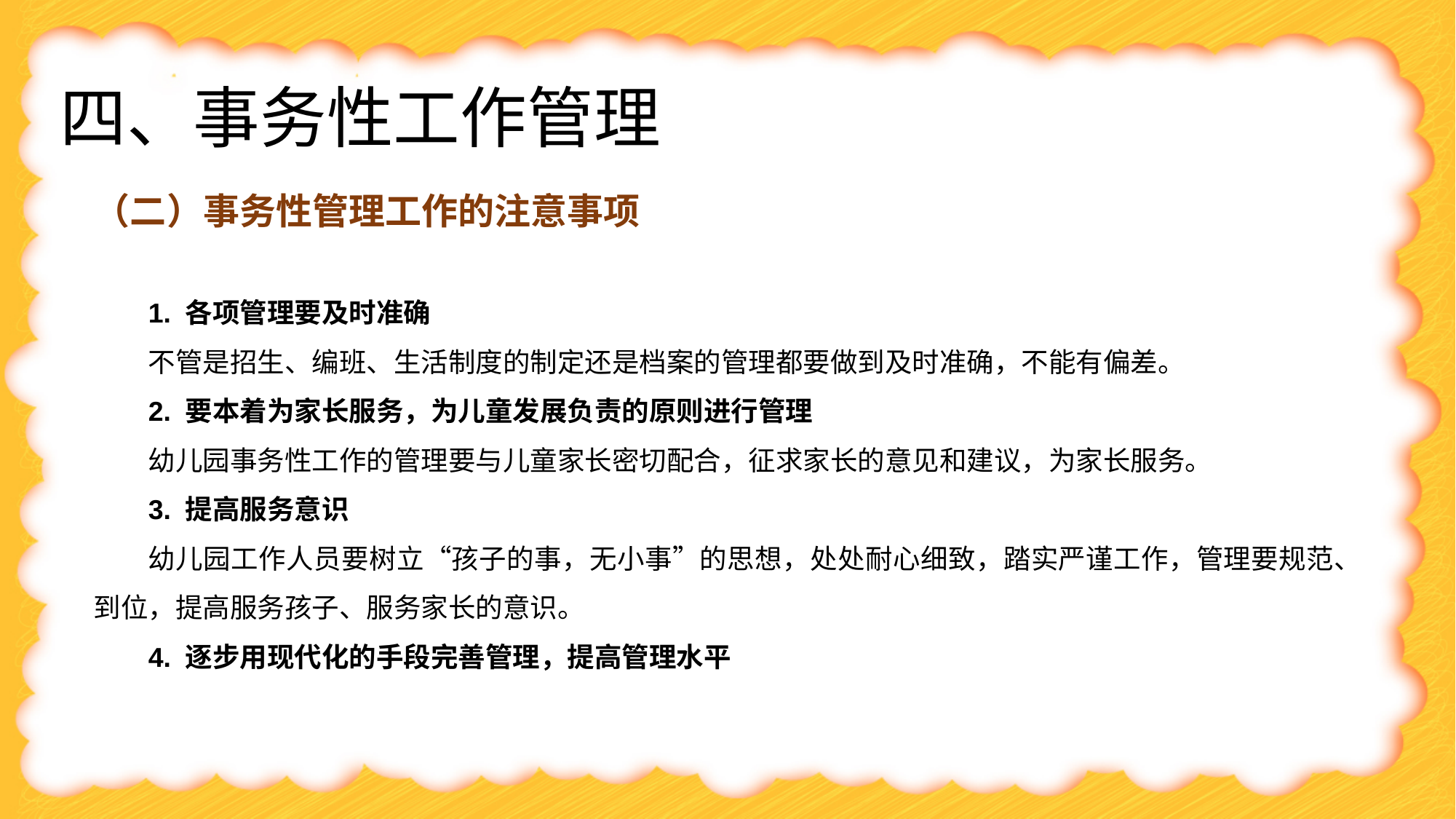

# 四、事务性工作管理
（二）事务性管理工作的注意事项
1. 各项管理要及时准确
不管是招生、编班、生活制度的制定还是档案的管理都要做到及时准确，不能有偏差。
2. 要本着为家长服务，为儿童发展负责的原则进行管理
幼儿园事务性工作的管理要与儿童家长密切配合，征求家长的意见和建议，为家长服务。
3. 提高服务意识
幼儿园工作人员要树立“孩子的事，无小事”的思想，处处耐心细致，踏实严谨工作，管理要规范、到位，提高服务孩子、服务家长的意识。
4. 逐步用现代化的手段完善管理，提高管理水平